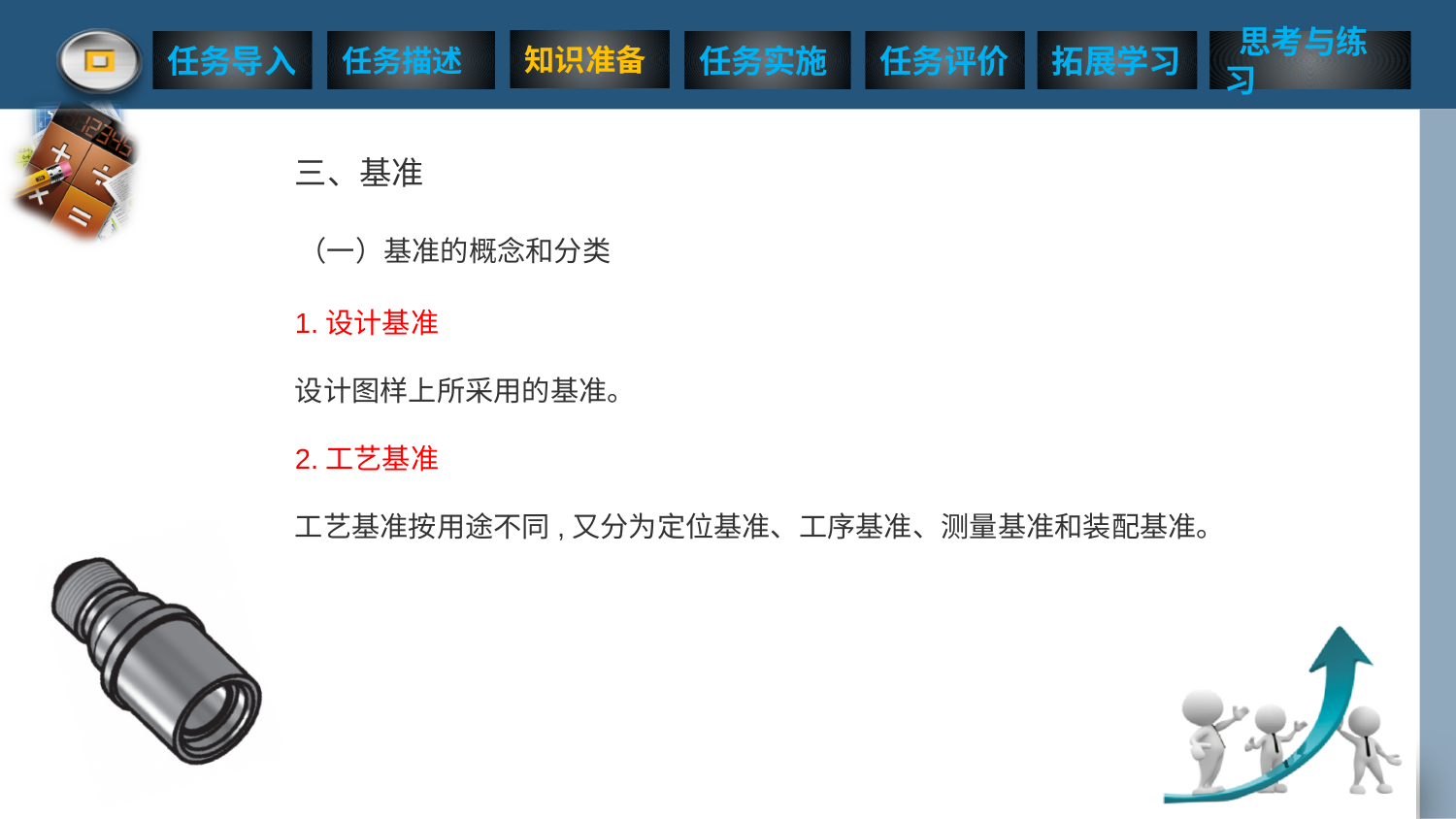

三、基准
 （一）基准的概念和分类
1.设计基准

设计图样上所采用的基准。

2.工艺基准

工艺基准按用途不同,又分为定位基准、工序基准、测量基准和装配基准。